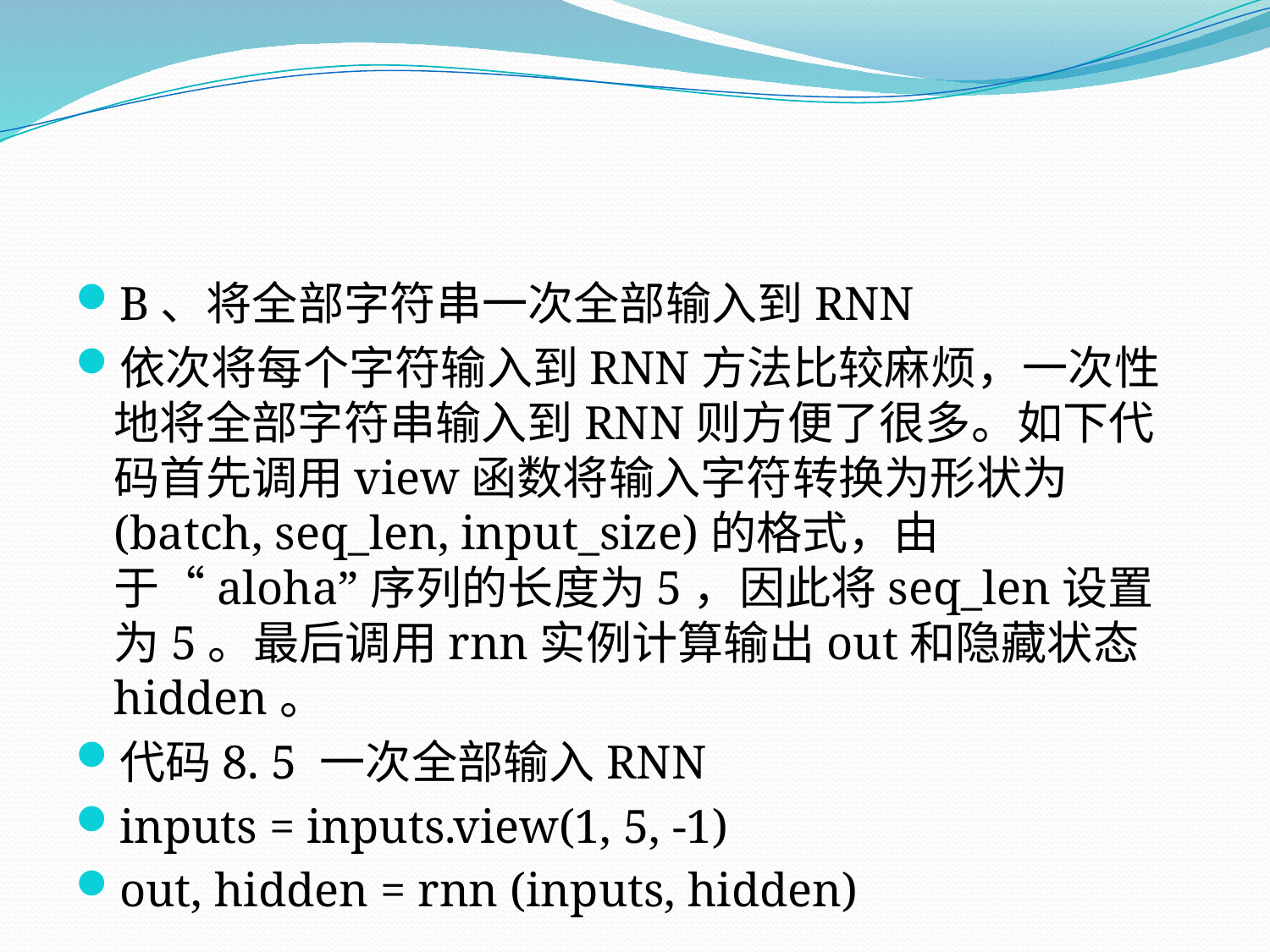

B、将全部字符串一次全部输入到RNN
依次将每个字符输入到RNN方法比较麻烦，一次性地将全部字符串输入到RNN则方便了很多。如下代码首先调用view函数将输入字符转换为形状为(batch, seq_len, input_size)的格式，由于“aloha”序列的长度为5，因此将seq_len设置为5。最后调用rnn实例计算输出out和隐藏状态hidden。
代码8. 5 一次全部输入RNN
inputs = inputs.view(1, 5, -1)
out, hidden = rnn (inputs, hidden)